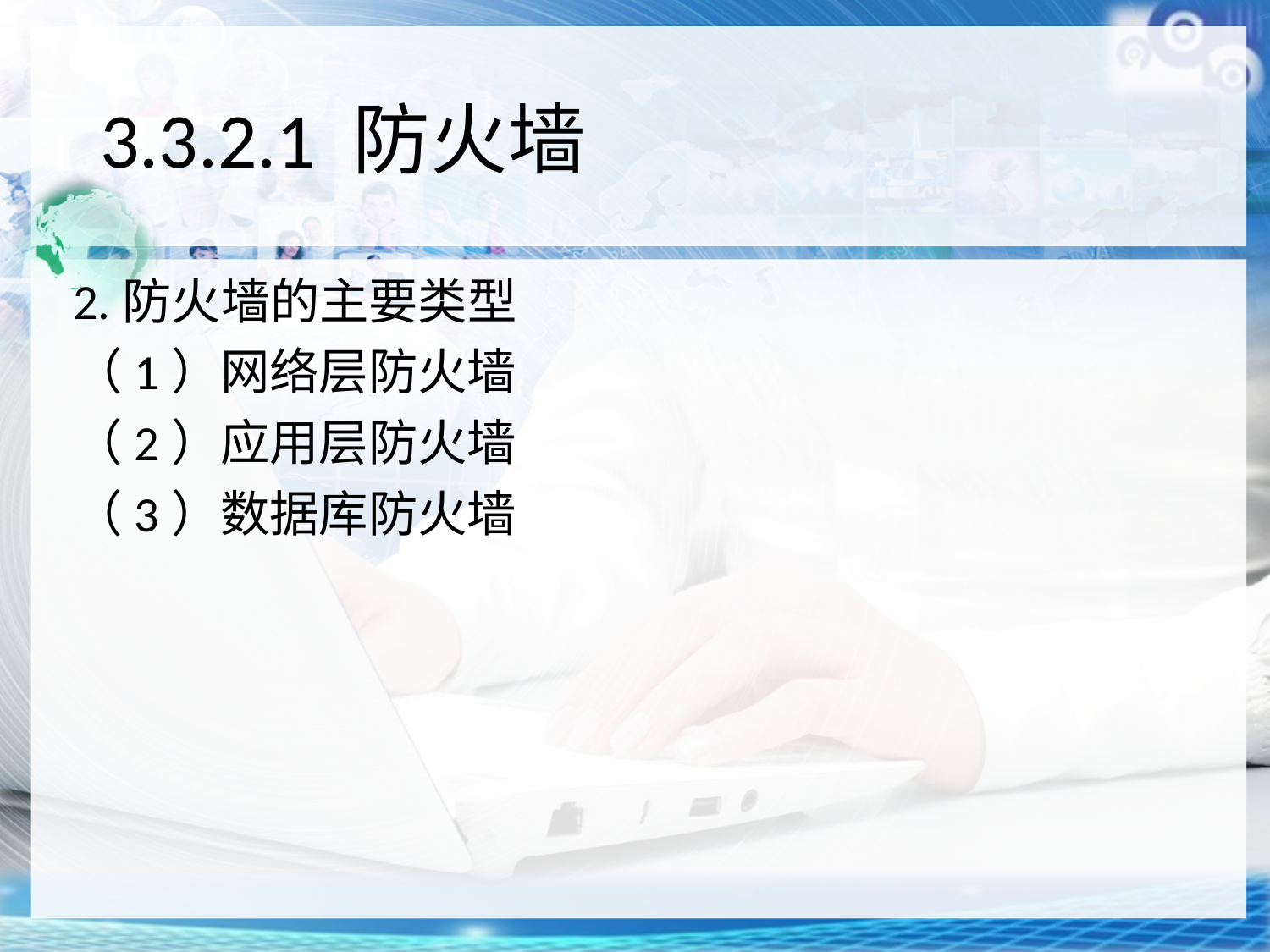

# 3.3.2.1 防火墙
2.防火墙的主要类型
（1）网络层防火墙
（2）应用层防火墙
（3）数据库防火墙